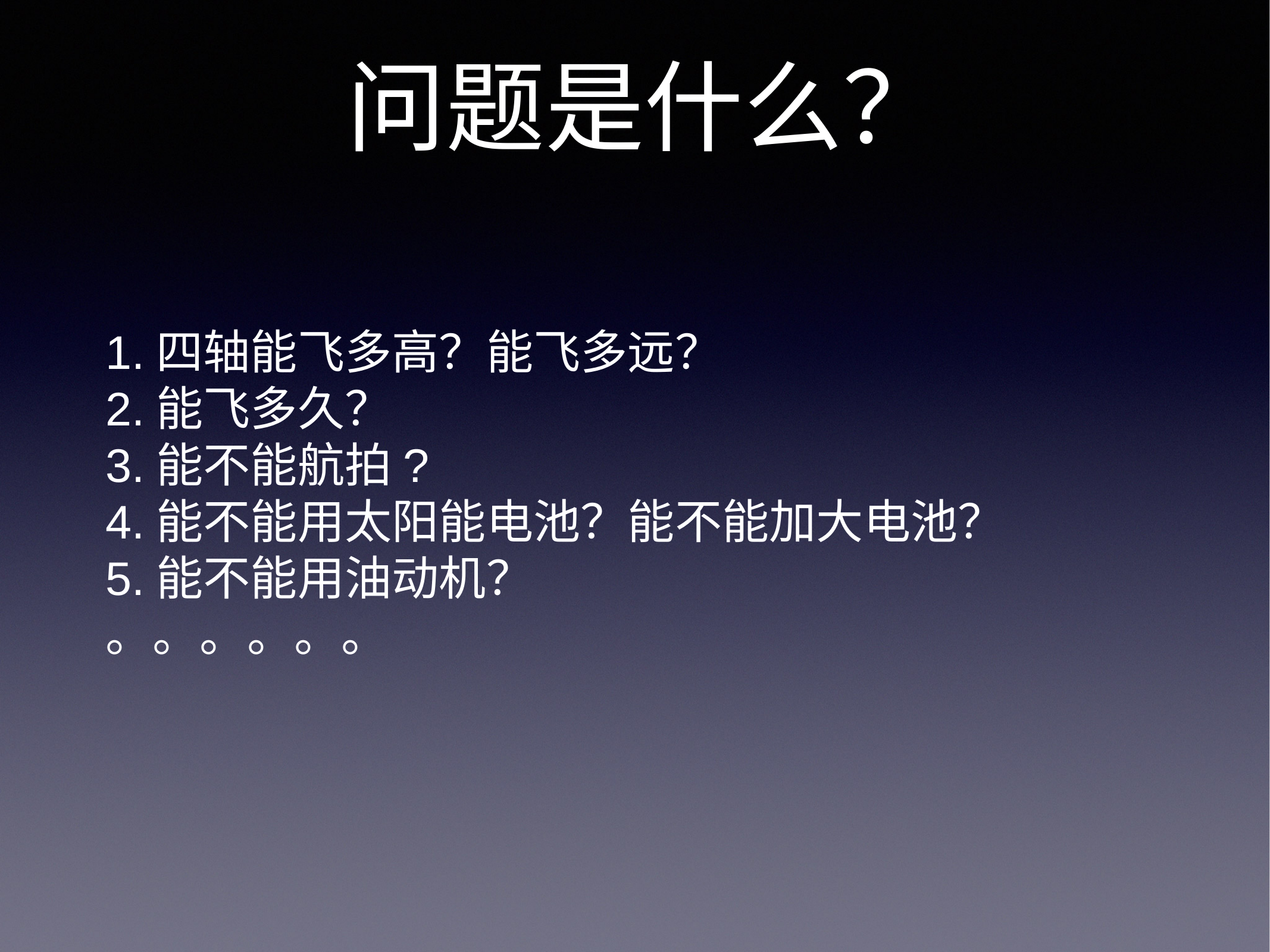

问题是什么？
1.四轴能飞多高？能飞多远？
2.能飞多久？
3.能不能航拍?
4.能不能用太阳能电池？能不能加大电池？
5.能不能用油动机？
。。。。。。